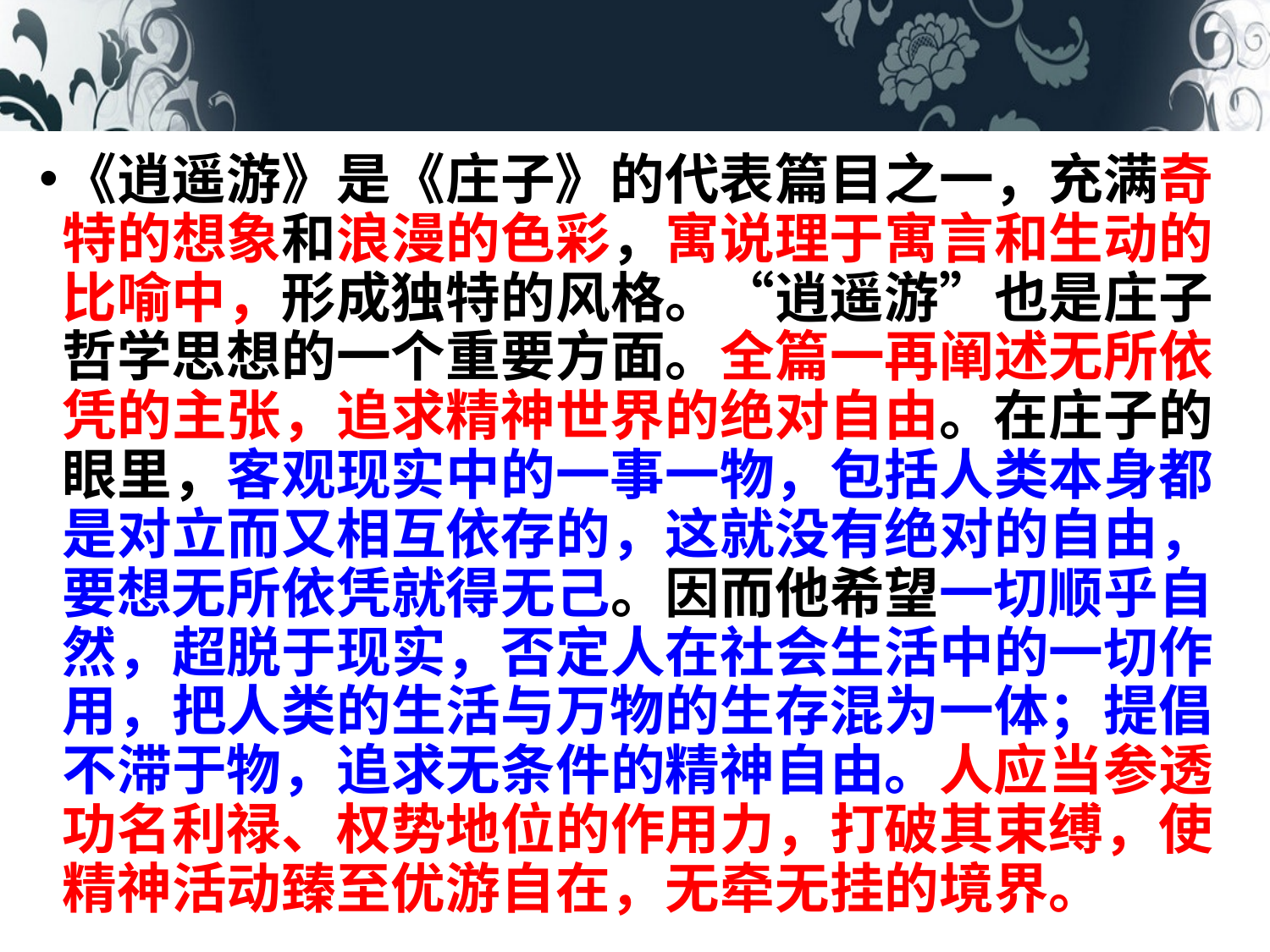

《逍遥游》是《庄子》的代表篇目之一，充满奇特的想象和浪漫的色彩，寓说理于寓言和生动的比喻中，形成独特的风格。“逍遥游”也是庄子哲学思想的一个重要方面。全篇一再阐述无所依凭的主张，追求精神世界的绝对自由。在庄子的眼里，客观现实中的一事一物，包括人类本身都是对立而又相互依存的，这就没有绝对的自由，要想无所依凭就得无己。因而他希望一切顺乎自然，超脱于现实，否定人在社会生活中的一切作用，把人类的生活与万物的生存混为一体；提倡不滞于物，追求无条件的精神自由。人应当参透功名利禄、权势地位的作用力，打破其束缚，使精神活动臻至优游自在，无牵无挂的境界。